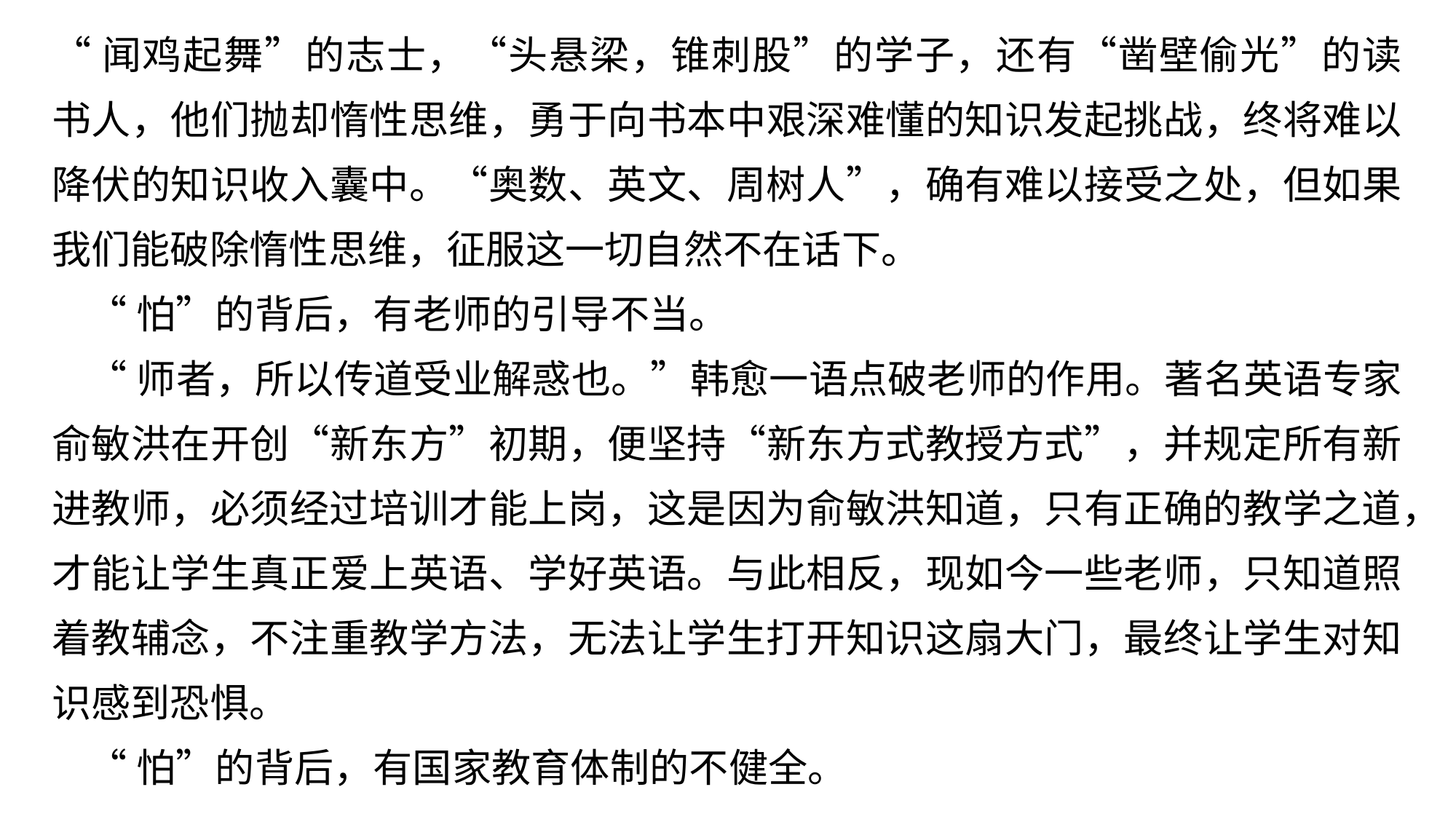

“闻鸡起舞”的志士，“头悬梁，锥刺股”的学子，还有“凿壁偷光”的读书人，他们抛却惰性思维，勇于向书本中艰深难懂的知识发起挑战，终将难以降伏的知识收入囊中。“奥数、英文、周树人”，确有难以接受之处，但如果我们能破除惰性思维，征服这一切自然不在话下。
    “怕”的背后，有老师的引导不当。
    “师者，所以传道受业解惑也。”韩愈一语点破老师的作用。著名英语专家俞敏洪在开创“新东方”初期，便坚持“新东方式教授方式”，并规定所有新进教师，必须经过培训才能上岗，这是因为俞敏洪知道，只有正确的教学之道，才能让学生真正爱上英语、学好英语。与此相反，现如今一些老师，只知道照着教辅念，不注重教学方法，无法让学生打开知识这扇大门，最终让学生对知识感到恐惧。
    “怕”的背后，有国家教育体制的不健全。